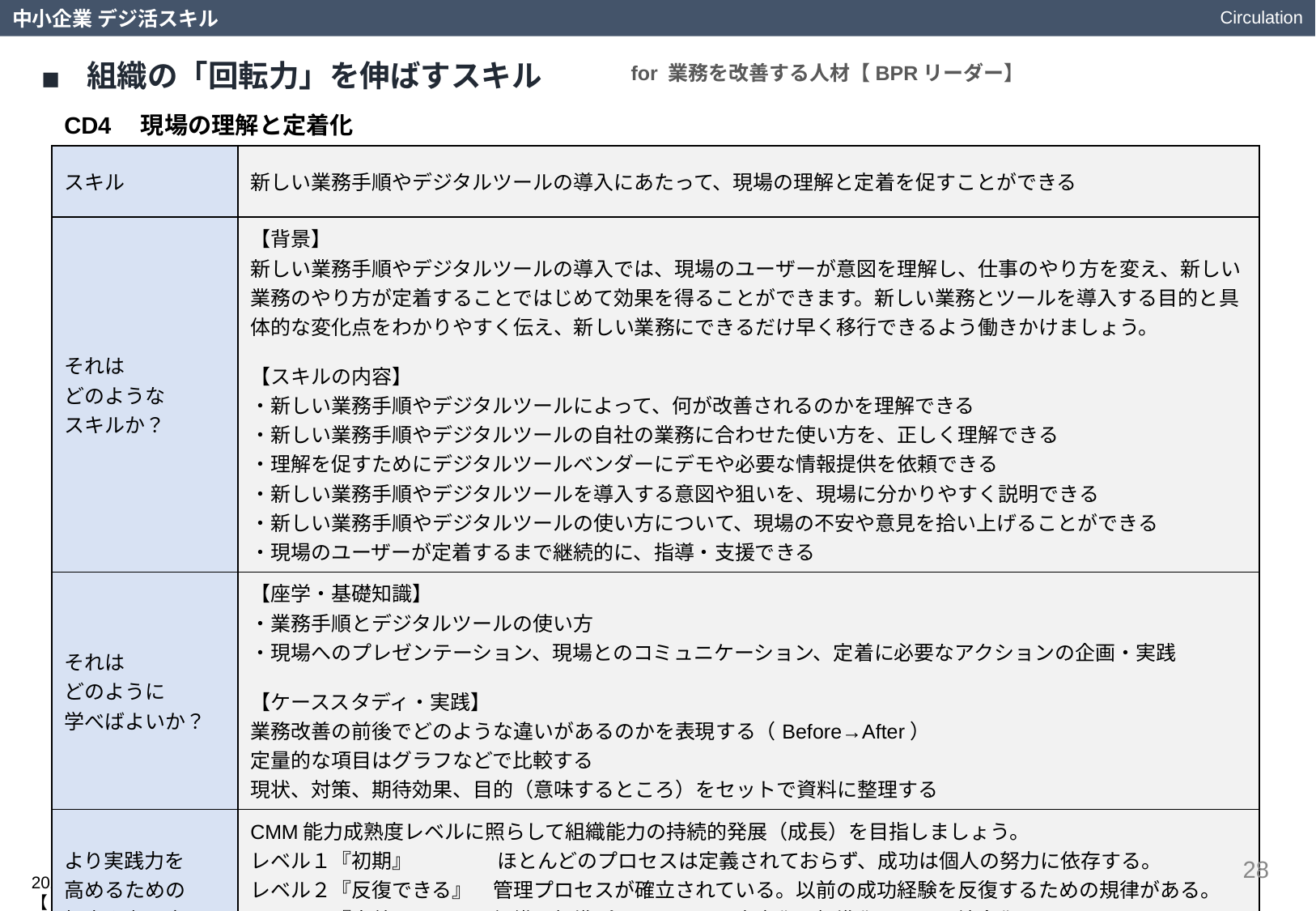

Circulation
中小企業 デジ活スキル
組織の「回転力」を伸ばすスキル
for 業務を改善する人材【BPRリーダー】
CD4　現場の理解と定着化
| スキル | 新しい業務手順やデジタルツールの導入にあたって、現場の理解と定着を促すことができる |
| --- | --- |
| それは どのような スキルか？ | 【背景】 新しい業務手順やデジタルツールの導入では、現場のユーザーが意図を理解し、仕事のやり方を変え、新しい業務のやり方が定着することではじめて効果を得ることができます。新しい業務とツールを導入する目的と具体的な変化点をわかりやすく伝え、新しい業務にできるだけ早く移行できるよう働きかけましょう。 【スキルの内容】 ・新しい業務手順やデジタルツールによって、何が改善されるのかを理解できる ・新しい業務手順やデジタルツールの自社の業務に合わせた使い方を、正しく理解できる ・理解を促すためにデジタルツールベンダーにデモや必要な情報提供を依頼できる ・新しい業務手順やデジタルツールを導入する意図や狙いを、現場に分かりやすく説明できる ・新しい業務手順やデジタルツールの使い方について、現場の不安や意見を拾い上げることができる ・現場のユーザーが定着するまで継続的に、指導・支援できる |
| それは どのように 学べばよいか？ | 【座学・基礎知識】 ・業務手順とデジタルツールの使い方 ・現場へのプレゼンテーション、現場とのコミュニケーション、定着に必要なアクションの企画・実践 【ケーススタディ・実践】 業務改善の前後でどのような違いがあるのかを表現する（Before→After） 定量的な項目はグラフなどで比較する 現状、対策、期待効果、目的（意味するところ）をセットで資料に整理する |
| より実践力を 高めるための 視点や考え方は？ | CMM能力成熟度レベルに照らして組織能力の持続的発展（成長）を目指しましょう。 レベル１『初期』 　　　　ほとんどのプロセスは定義されておらず、成功は個人の努力に依存する。 レベル２『反復できる』 管理プロセスが確立されている。以前の成功経験を反復するための規律がある。 レベル３『定義された』 組織の標準プロセスとして文書化、標準化、そして統合化されている。 レベル４『管理された』 プロセスに関する計測結果が収集され、定量的に制御されている。 レベル５『最適化する』 定量的フィードバックにより継続的なプロセス改善が可能になっている。 |
28